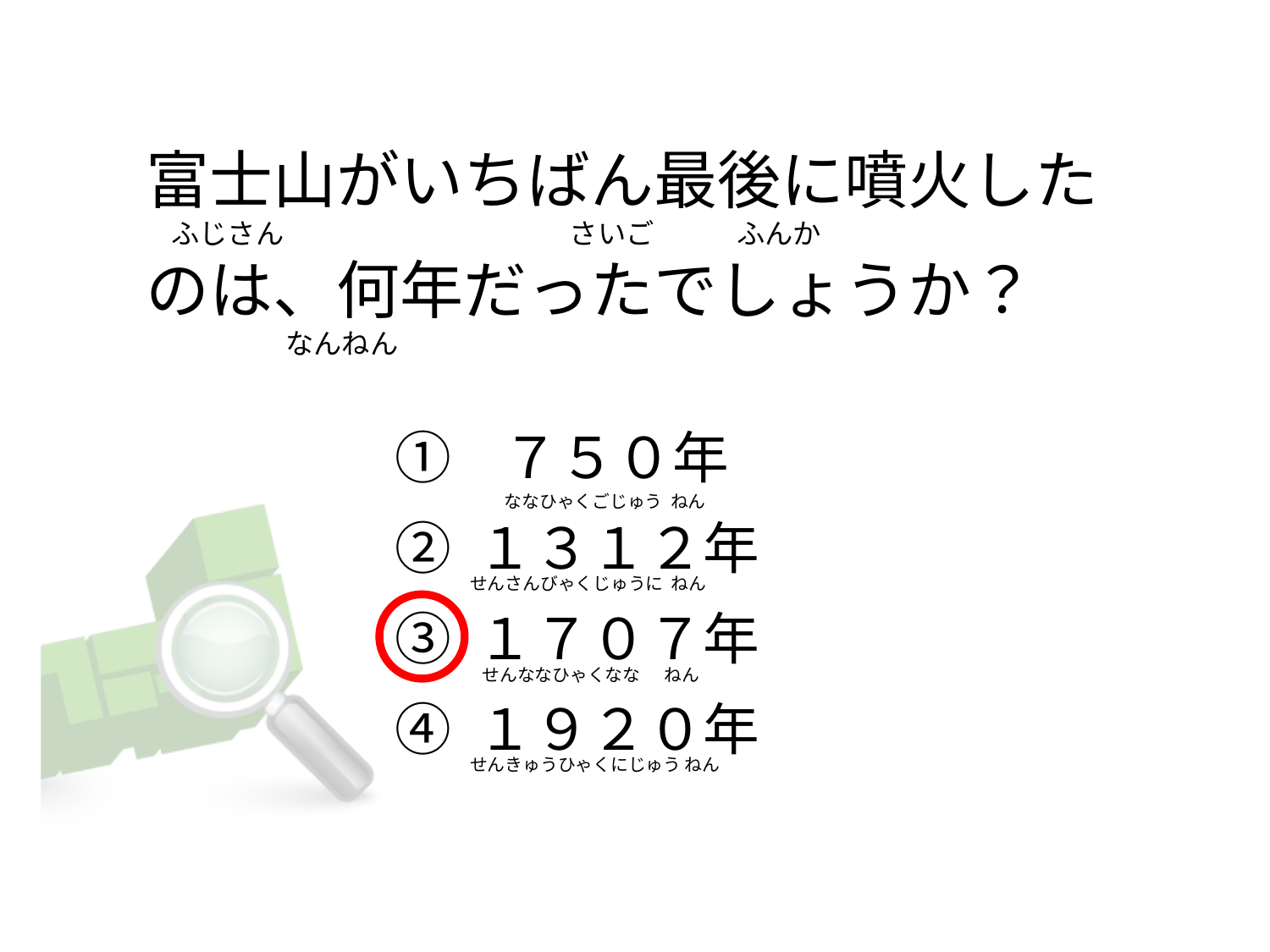

# 富士山がいちばん最後に噴火した     ふじさん                                             さいご             ふんか のは、何年だったでしょうか？                       なんねん
①   ７５０年
② １３１２年
③ １７０７年
④ １９２０年
         ななひゃくごじゅう  ねん
せんさんびゃくじゅうに  ねん

  せんななひゃくなな      ねん
せんきゅうひゃくにじゅう ねん